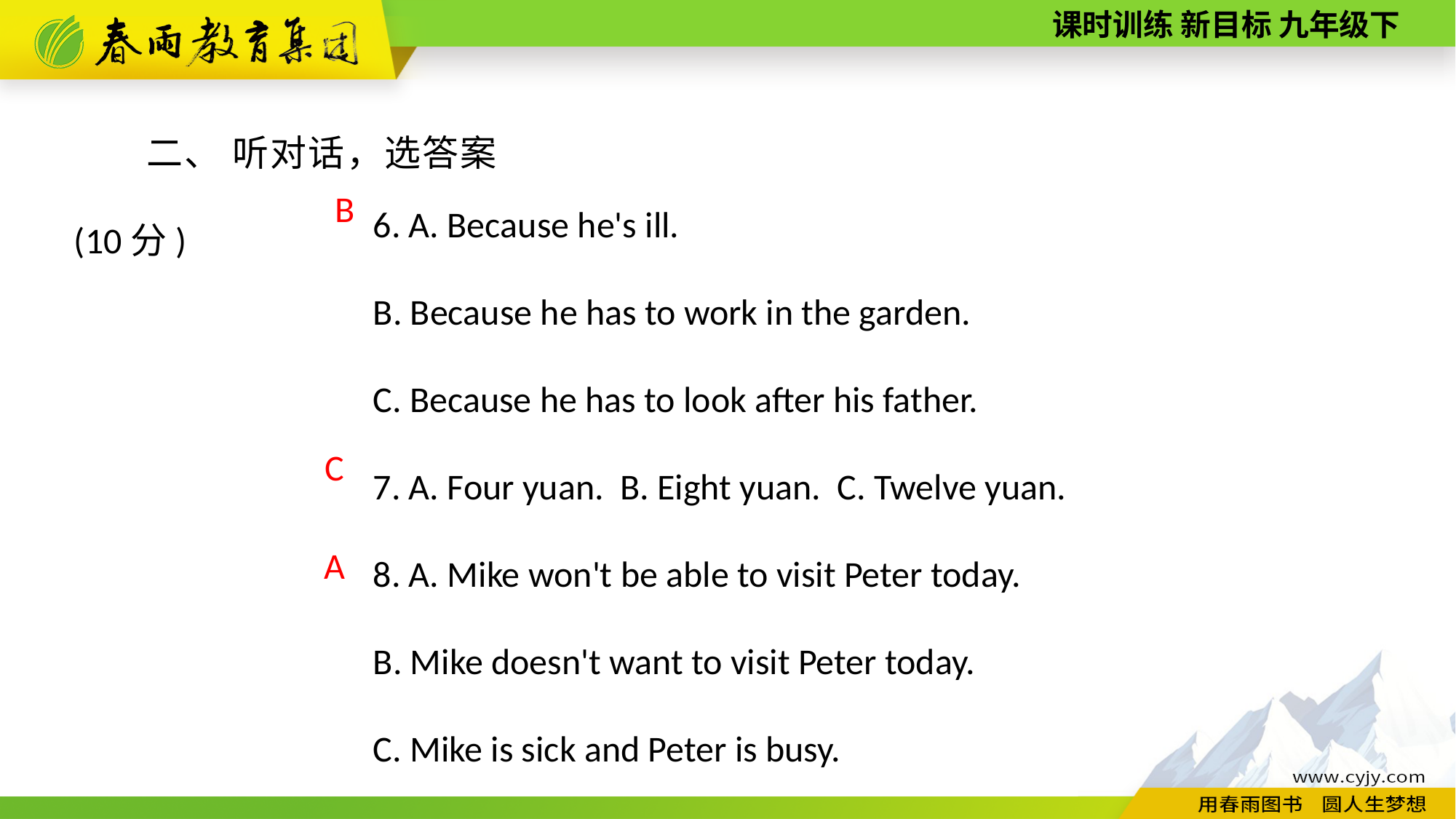

二、 听对话，选答案(10分)
6. A. Because he's ill.
B. Because he has to work in the garden.
C. Because he has to look after his father.
7. A. Four yuan.  B. Eight yuan.  C. Twelve yuan.
8. A. Mike won't be able to visit Peter today.
B. Mike doesn't want to visit Peter today.
C. Mike is sick and Peter is busy.
B
C
A